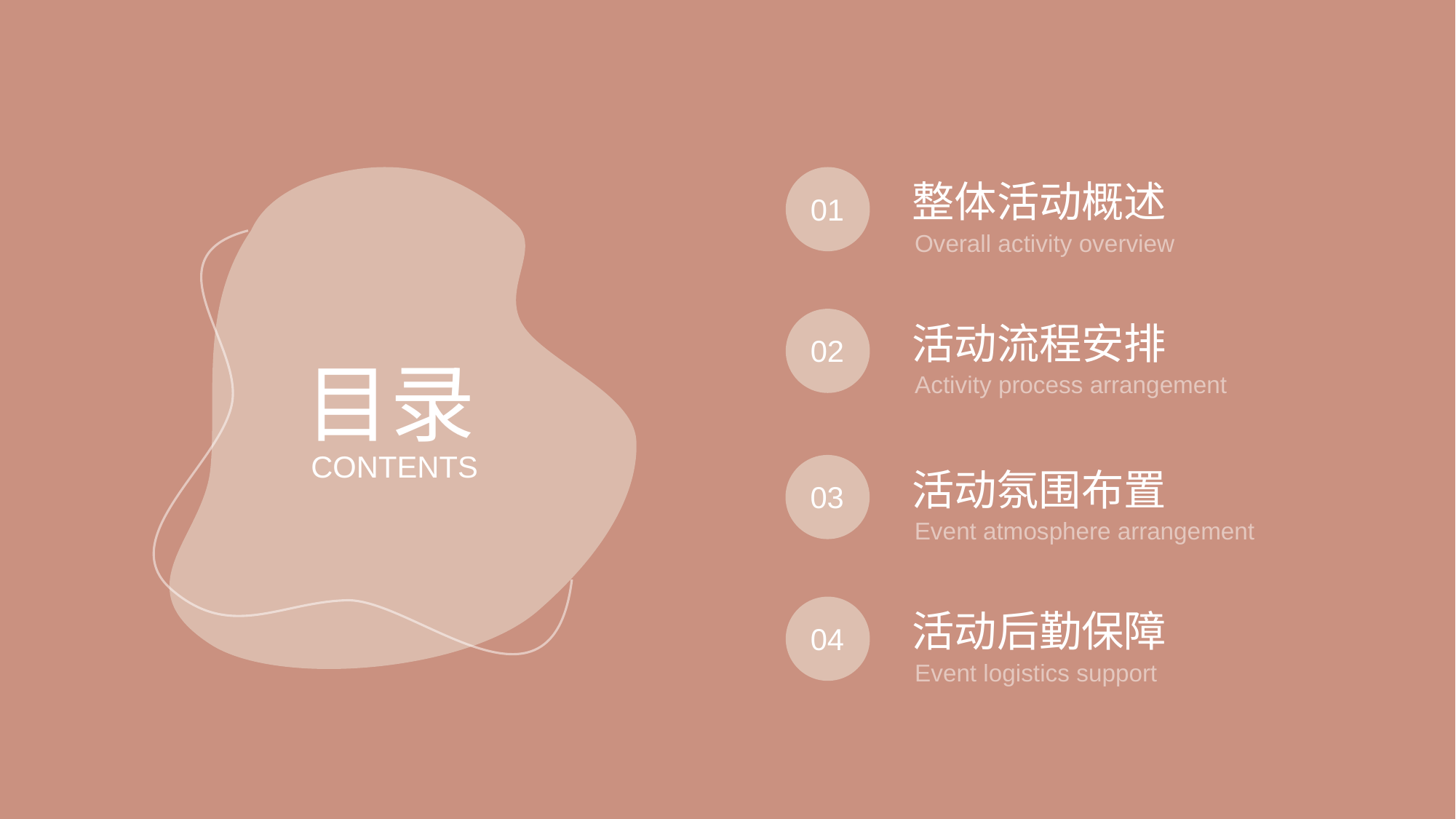

整体活动概述
01
Overall activity overview

活动流程安排
目录
02
Activity process arrangement
CONTENTS

活动氛围布置
03
Event atmosphere arrangement

活动后勤保障
04
Event logistics support